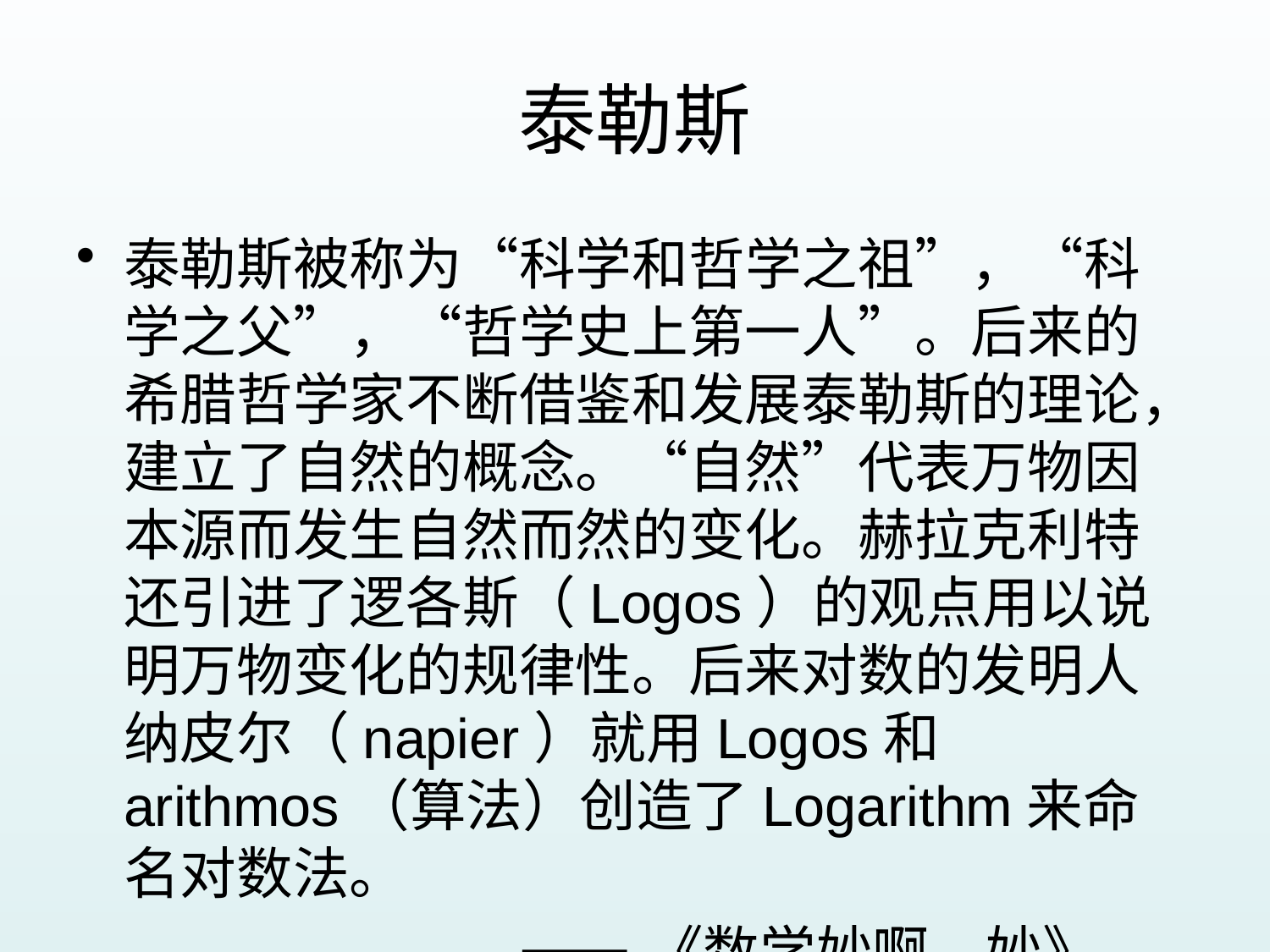

# 泰勒斯
泰勒斯被称为“科学和哲学之祖”，“科学之父”，“哲学史上第一人”。后来的希腊哲学家不断借鉴和发展泰勒斯的理论，建立了自然的概念。“自然”代表万物因本源而发生自然而然的变化。赫拉克利特还引进了逻各斯（Logos）的观点用以说明万物变化的规律性。后来对数的发明人纳皮尔（napier）就用Logos和arithmos（算法）创造了Logarithm来命名对数法。
                                   ——《数学妙啊，妙》